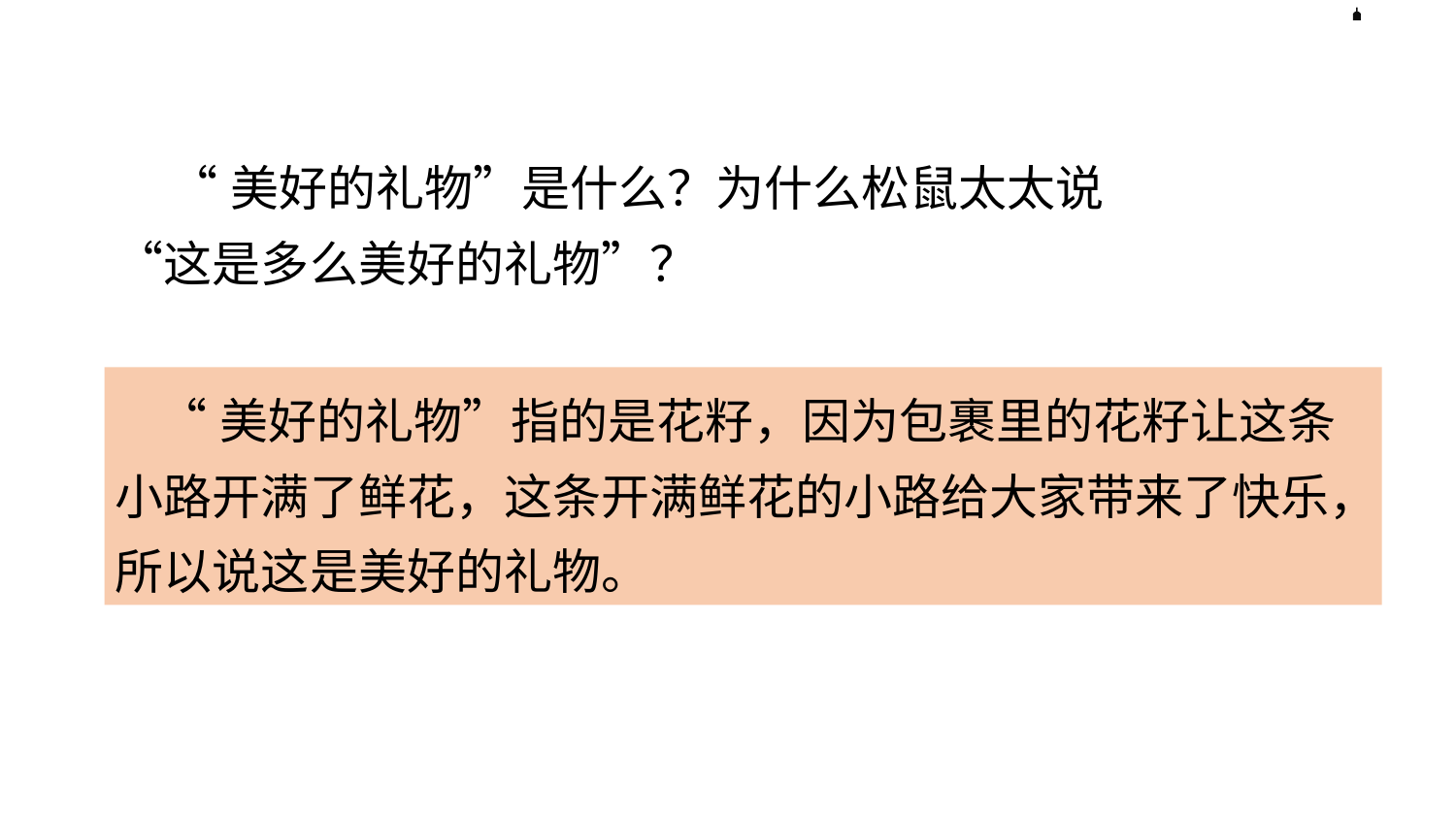

“美好的礼物”是什么？为什么松鼠太太说“这是多么美好的礼物”？
    “美好的礼物”指的是花籽，因为包裹里的花籽让这条小路开满了鲜花，这条开满鲜花的小路给大家带来了快乐，所以说这是美好的礼物。